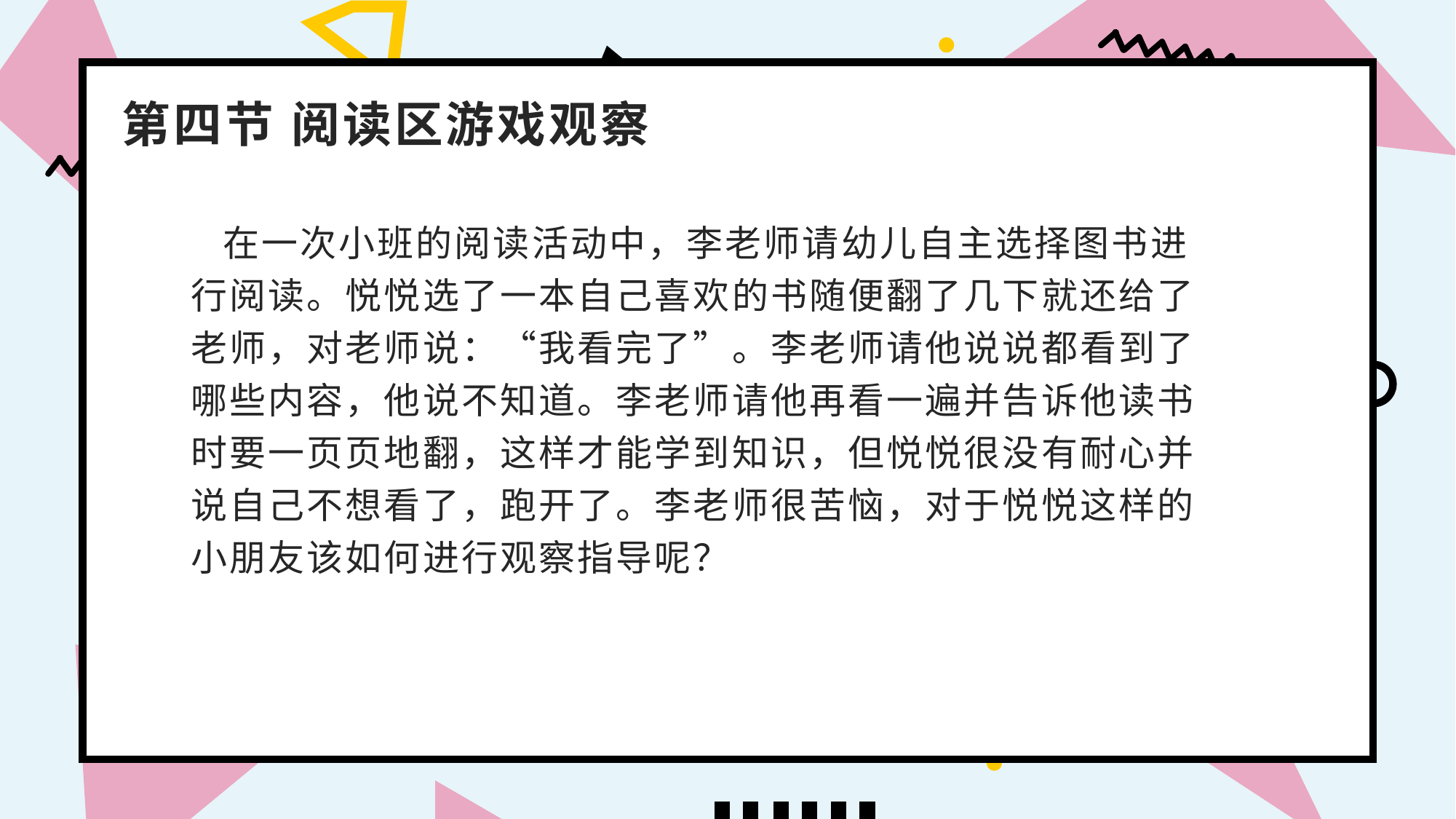

# 第四节 阅读区游戏观察
在一次小班的阅读活动中，李老师请幼儿自主选择图书进行阅读。悦悦选了一本自己喜欢的书随便翻了几下就还给了老师，对老师说：“我看完了”。李老师请他说说都看到了哪些内容，他说不知道。李老师请他再看一遍并告诉他读书时要一页页地翻，这样才能学到知识，但悦悦很没有耐心并说自己不想看了，跑开了。李老师很苦恼，对于悦悦这样的小朋友该如何进行观察指导呢？